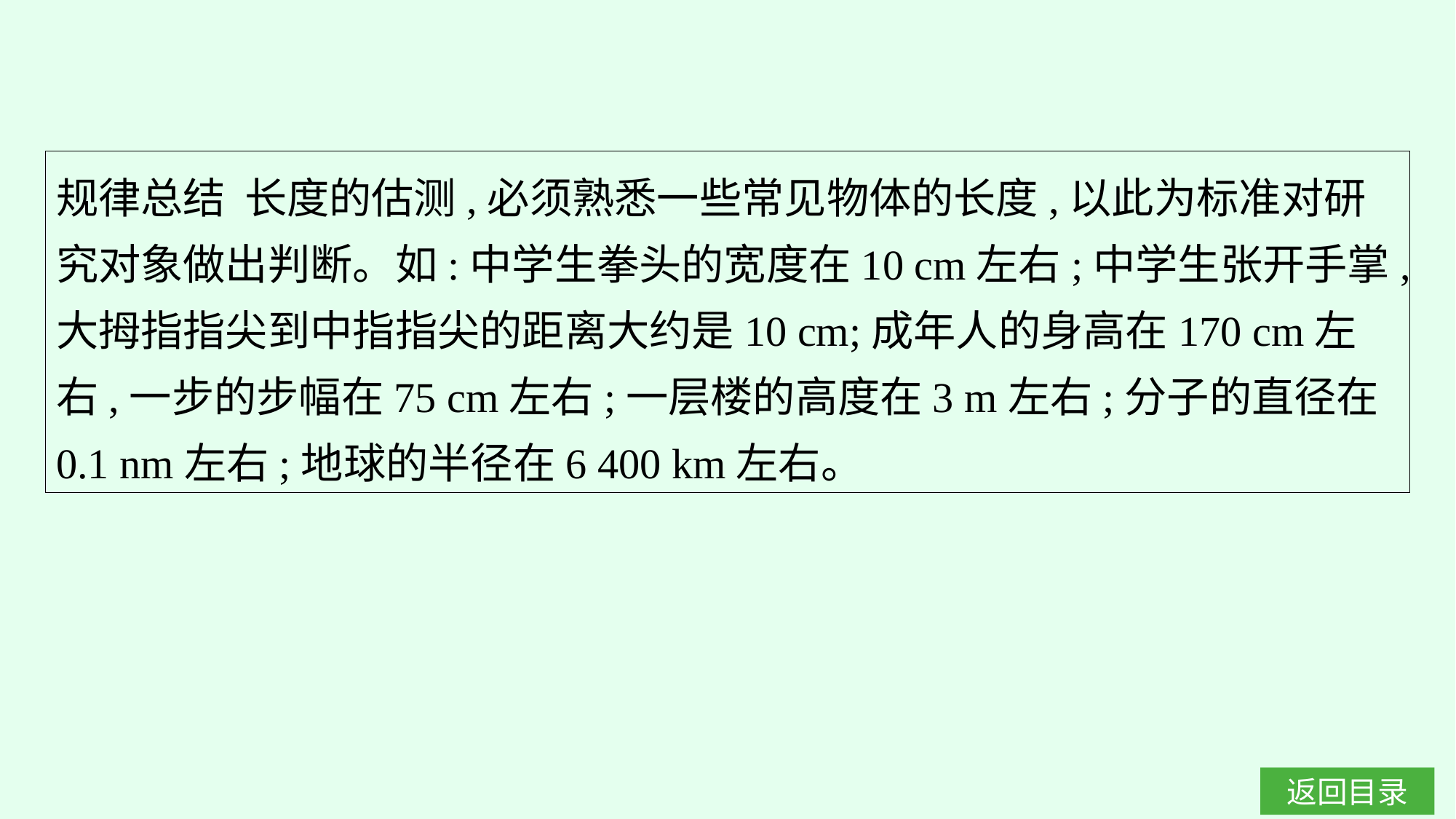

规律总结  长度的估测,必须熟悉一些常见物体的长度,以此为标准对研究对象做出判断。如:中学生拳头的宽度在10 cm左右;中学生张开手掌,大拇指指尖到中指指尖的距离大约是10 cm;成年人的身高在170 cm左右,一步的步幅在75 cm左右;一层楼的高度在3 m左右;分子的直径在0.1 nm左右;地球的半径在6 400 km左右。